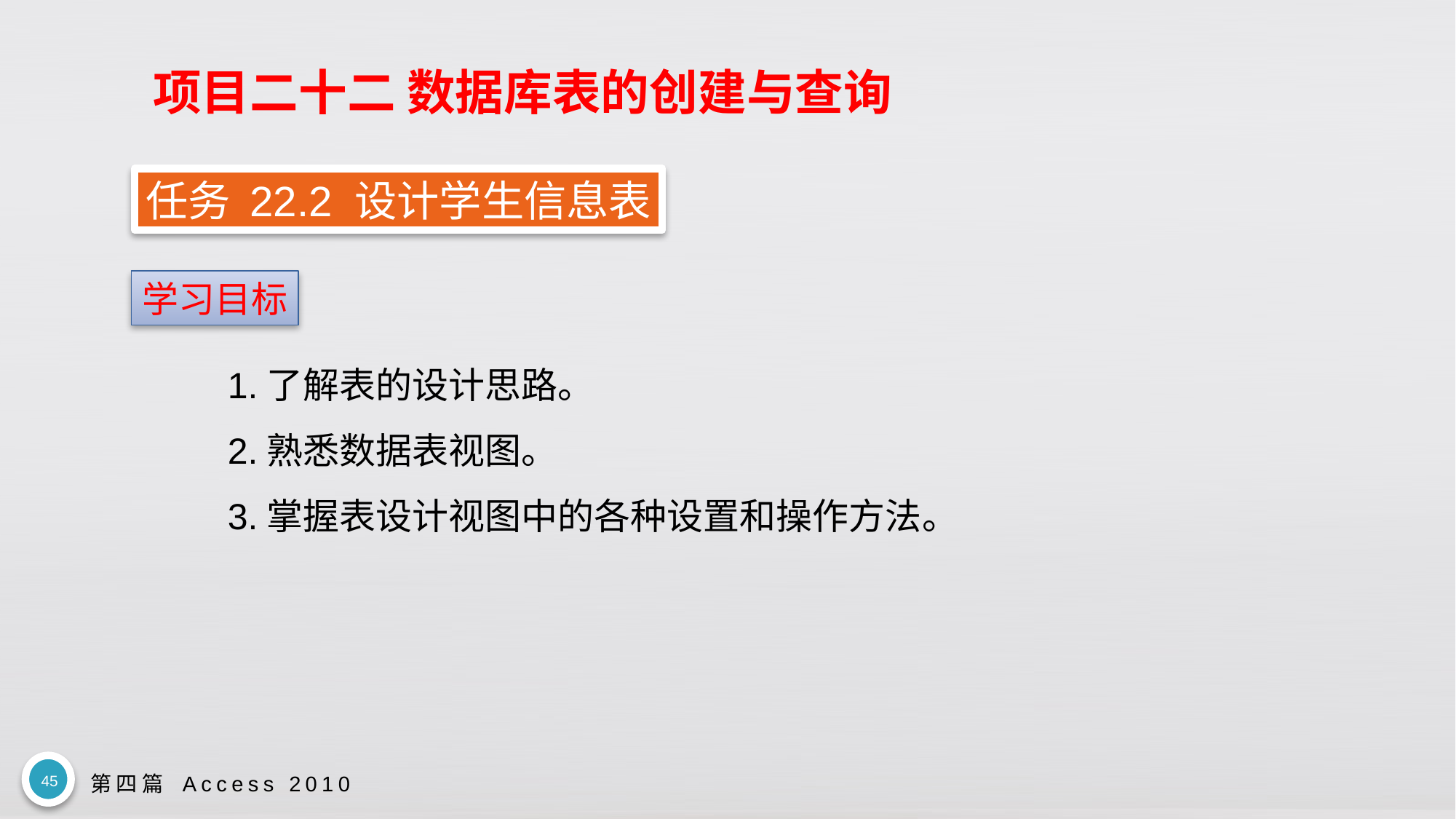

# 项目二十二 数据库表的创建与查询
任务 22.2 设计学生信息表
学习目标
1.了解表的设计思路。
2.熟悉数据表视图。
3.掌握表设计视图中的各种设置和操作方法。
45